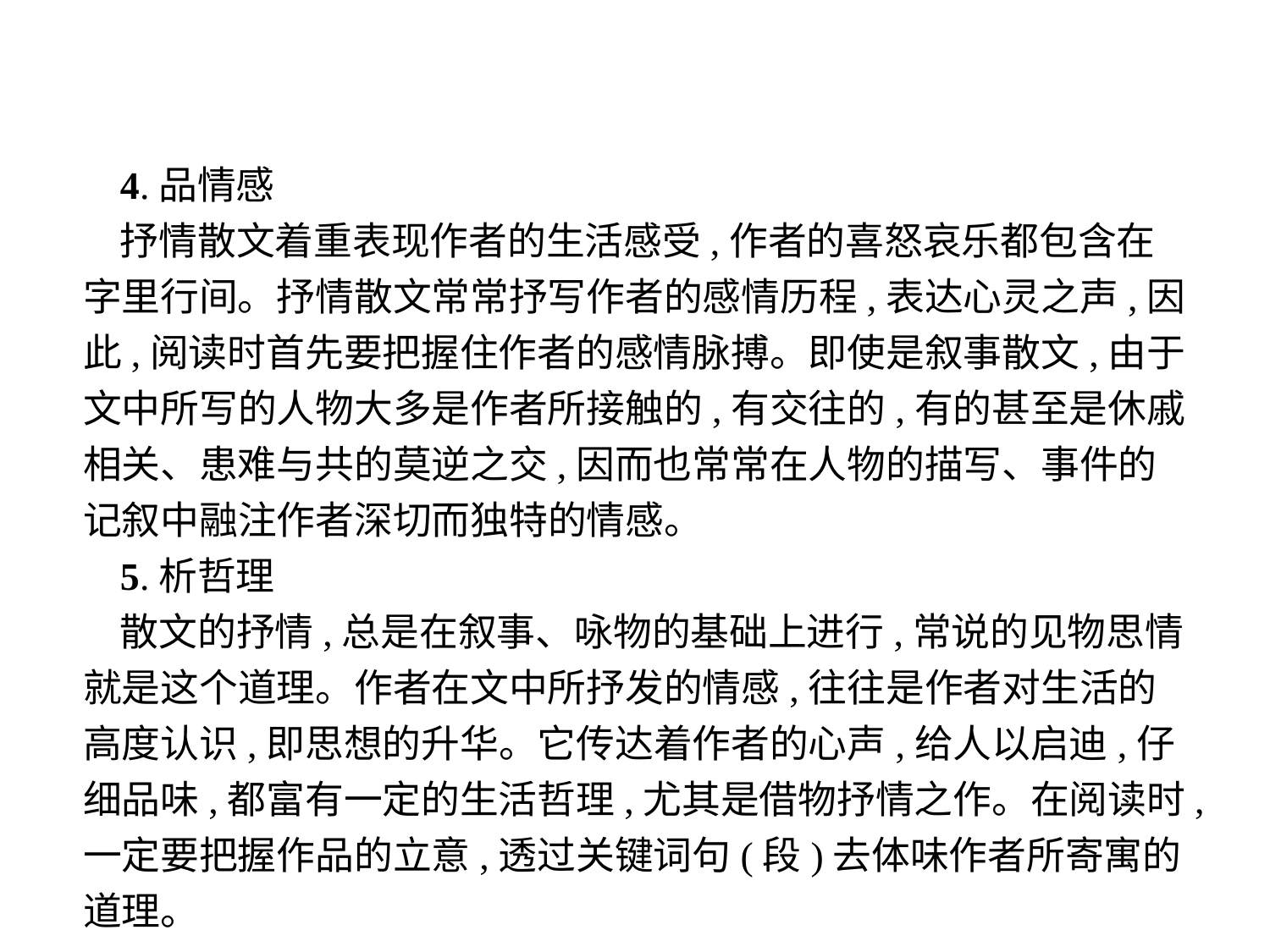

4.品情感
抒情散文着重表现作者的生活感受,作者的喜怒哀乐都包含在字里行间。抒情散文常常抒写作者的感情历程,表达心灵之声,因此,阅读时首先要把握住作者的感情脉搏。即使是叙事散文,由于文中所写的人物大多是作者所接触的,有交往的,有的甚至是休戚相关、患难与共的莫逆之交,因而也常常在人物的描写、事件的记叙中融注作者深切而独特的情感。
5.析哲理
散文的抒情,总是在叙事、咏物的基础上进行,常说的见物思情就是这个道理。作者在文中所抒发的情感,往往是作者对生活的高度认识,即思想的升华。它传达着作者的心声,给人以启迪,仔细品味,都富有一定的生活哲理,尤其是借物抒情之作。在阅读时,一定要把握作品的立意,透过关键词句(段)去体味作者所寄寓的道理。
-7-